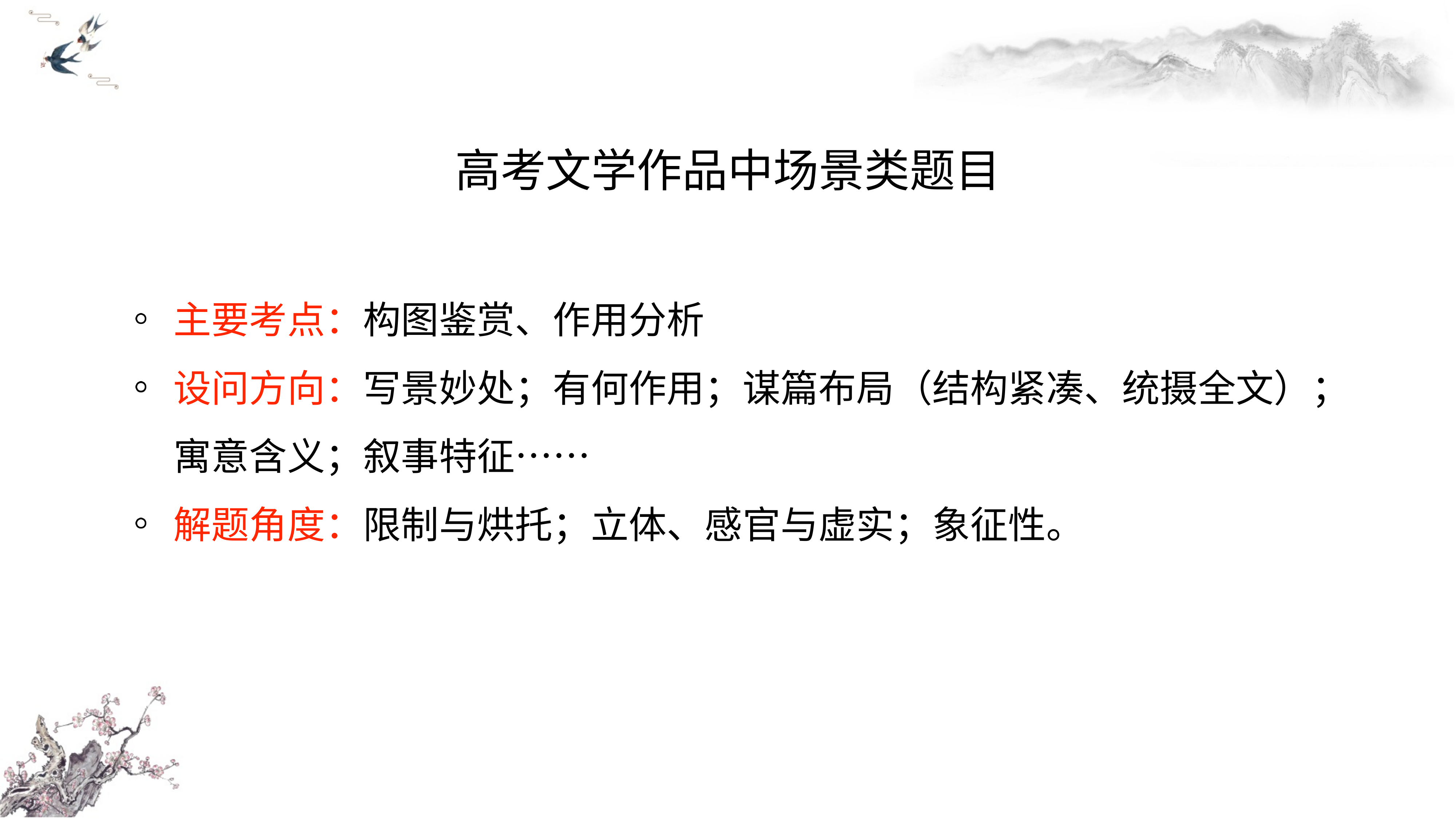

高考文学作品中场景类题目
主要考点：构图鉴赏、作用分析
设问方向：写景妙处；有何作用；谋篇布局（结构紧凑、统摄全文）；寓意含义；叙事特征……
解题角度：限制与烘托；立体、感官与虚实；象征性。